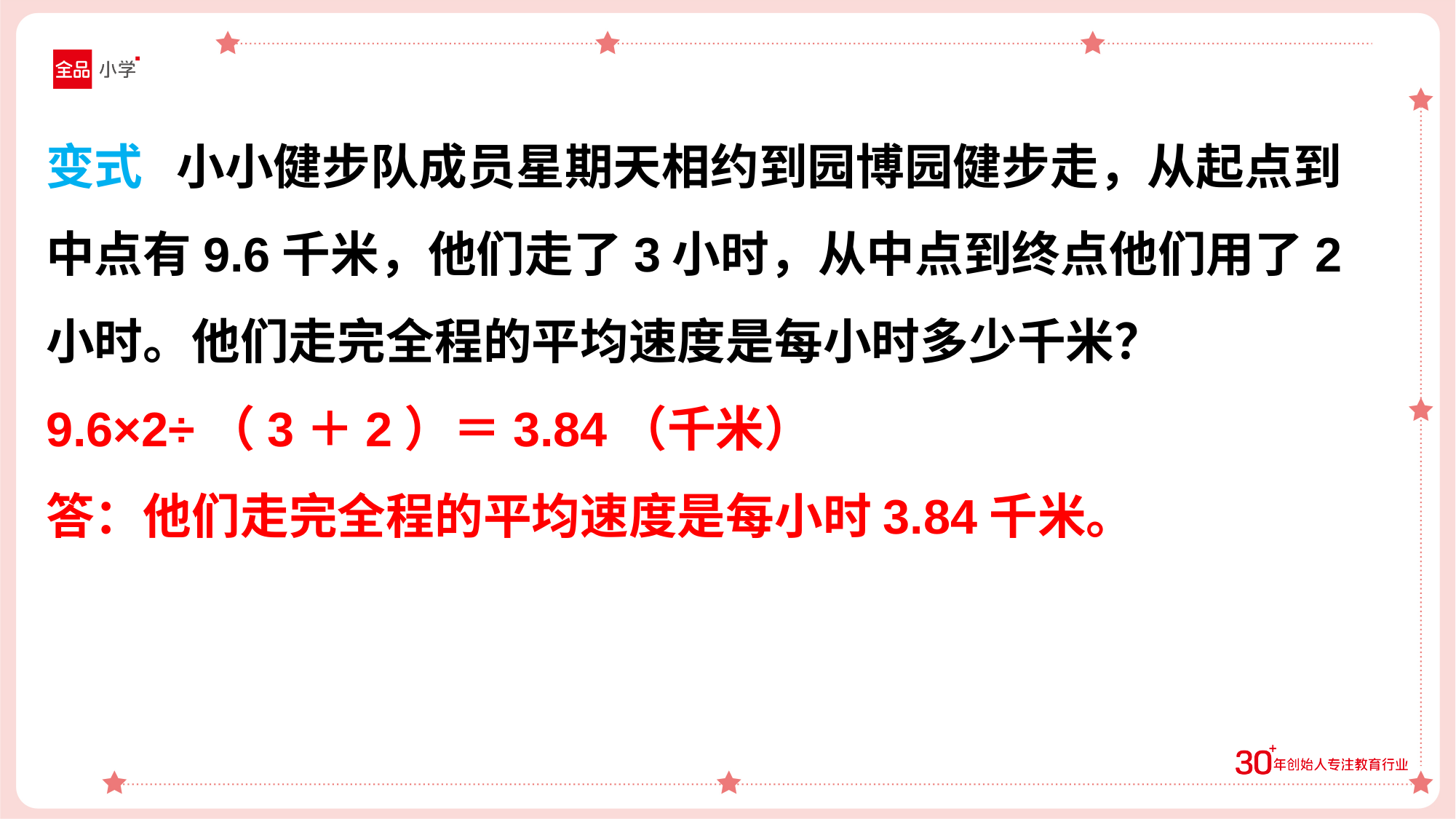

变式   小小健步队成员星期天相约到园博园健步走，从起点到中点有9.6千米，他们走了3小时，从中点到终点他们用了2小时。他们走完全程的平均速度是每小时多少千米？
9.6×2÷（3＋2）＝3.84（千米）
答：他们走完全程的平均速度是每小时3.84千米。